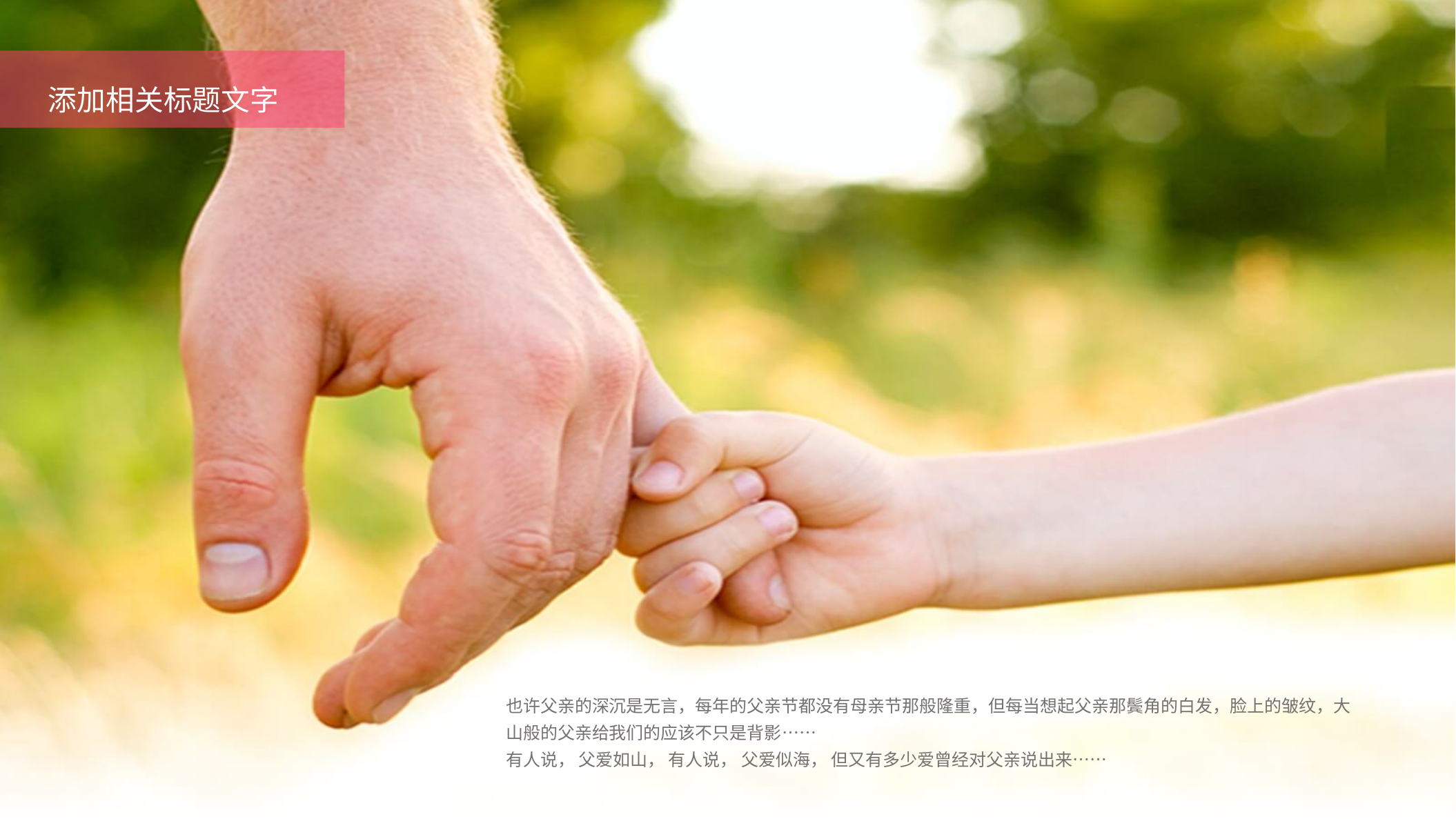

添加相关标题文字
也许父亲的深沉是无言，每年的父亲节都没有母亲节那般隆重，但每当想起父亲那鬓角的白发，脸上的皱纹，大山般的父亲给我们的应该不只是背影……
有人说， 父爱如山， 有人说， 父爱似海， 但又有多少爱曾经对父亲说出来……